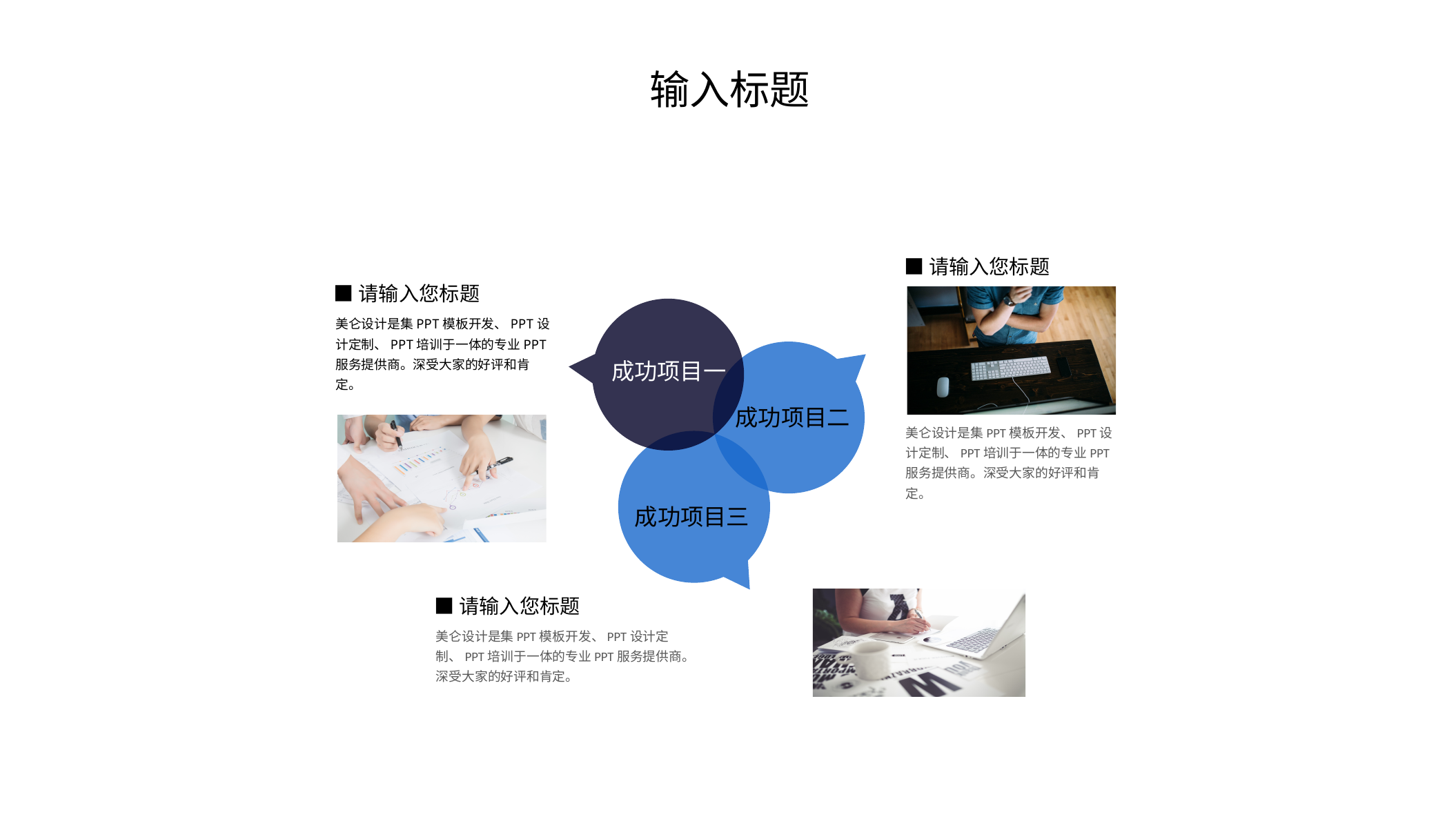

输入标题
■请输入您标题
■请输入您标题

美仑设计是集PPT模板开发、PPT设计定制、PPT培训于一体的专业PPT服务提供商。深受大家的好评和肯定。

成功项目一
成功项目二

美仑设计是集PPT模板开发、PPT设计定制、PPT培训于一体的专业PPT服务提供商。深受大家的好评和肯定。

成功项目三

■请输入您标题
美仑设计是集PPT模板开发、PPT设计定制、PPT培训于一体的专业PPT服务提供商。深受大家的好评和肯定。